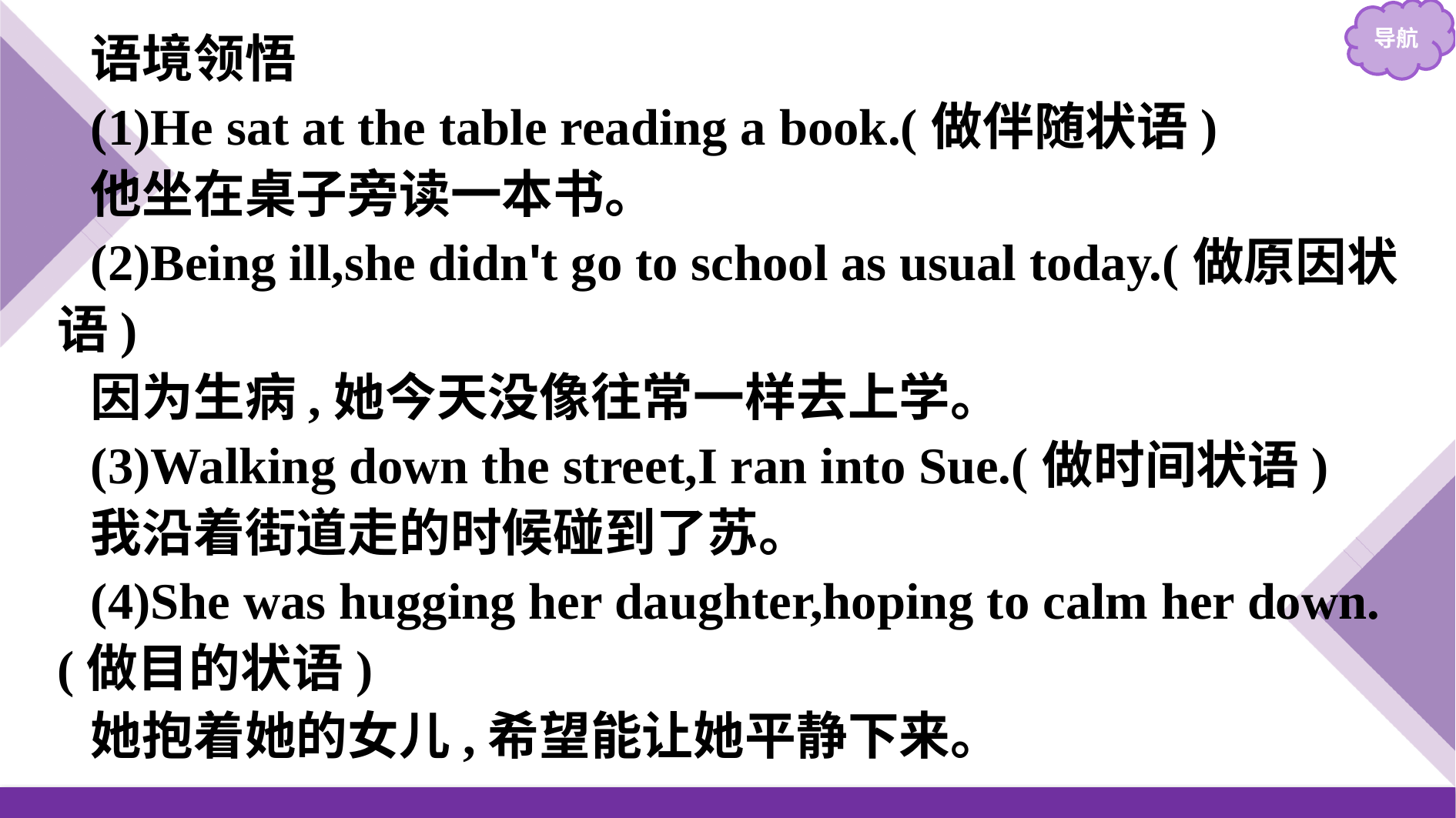

语境领悟
(1)He sat at the table reading a book.(做伴随状语)
他坐在桌子旁读一本书。
(2)Being ill,she didn't go to school as usual today.(做原因状语)
因为生病,她今天没像往常一样去上学。
(3)Walking down the street,I ran into Sue.(做时间状语)
我沿着街道走的时候碰到了苏。
(4)She was hugging her daughter,hoping to calm her down. (做目的状语)
她抱着她的女儿,希望能让她平静下来。